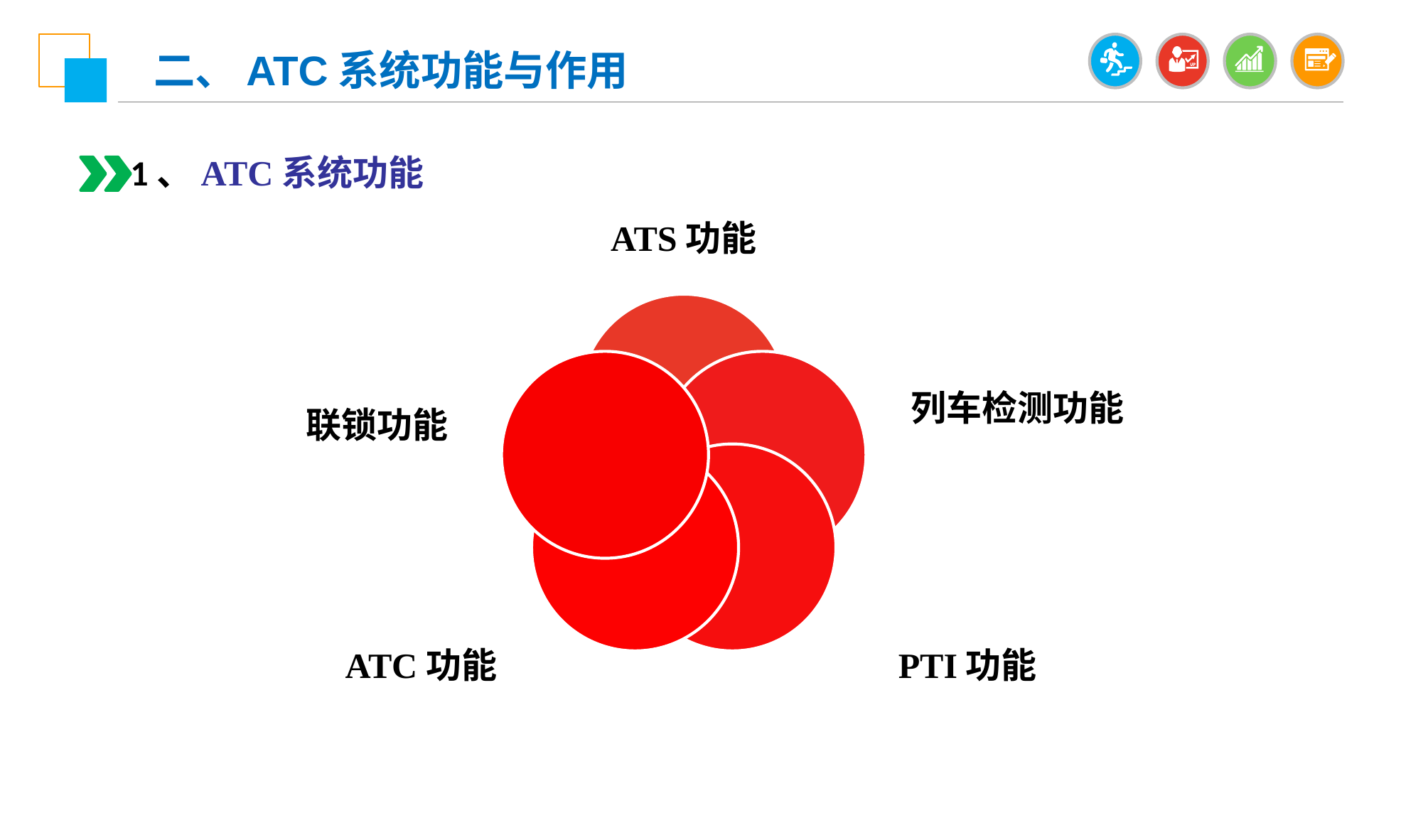

二、ATC系统功能与作用
1、ATC系统功能

ATS功能

列车检测功能

联锁功能

ATC功能

PTI功能